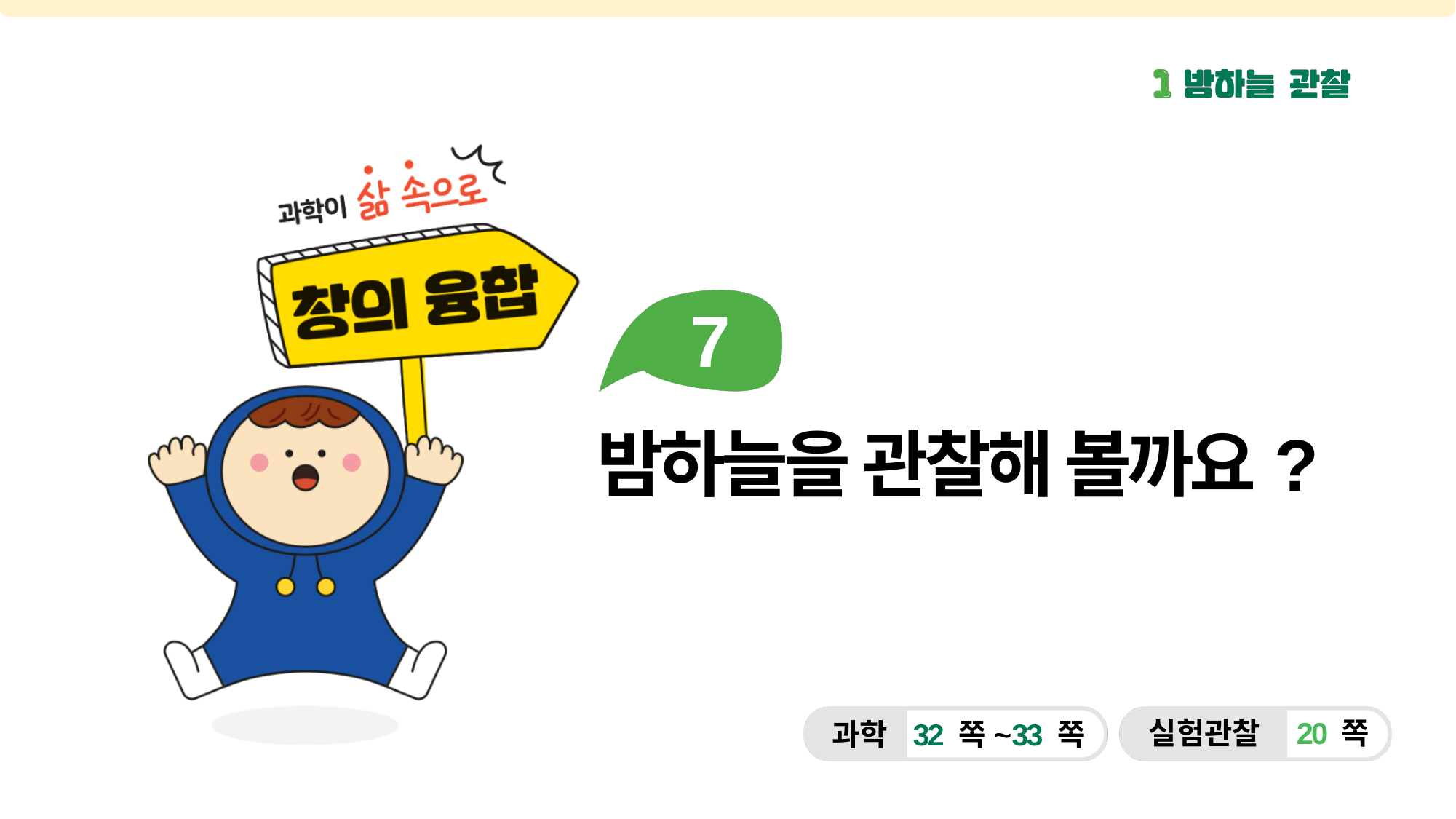

7
밤하늘을 관찰해 볼까요?
실험관찰
20 쪽
과학
32 쪽~33 쪽